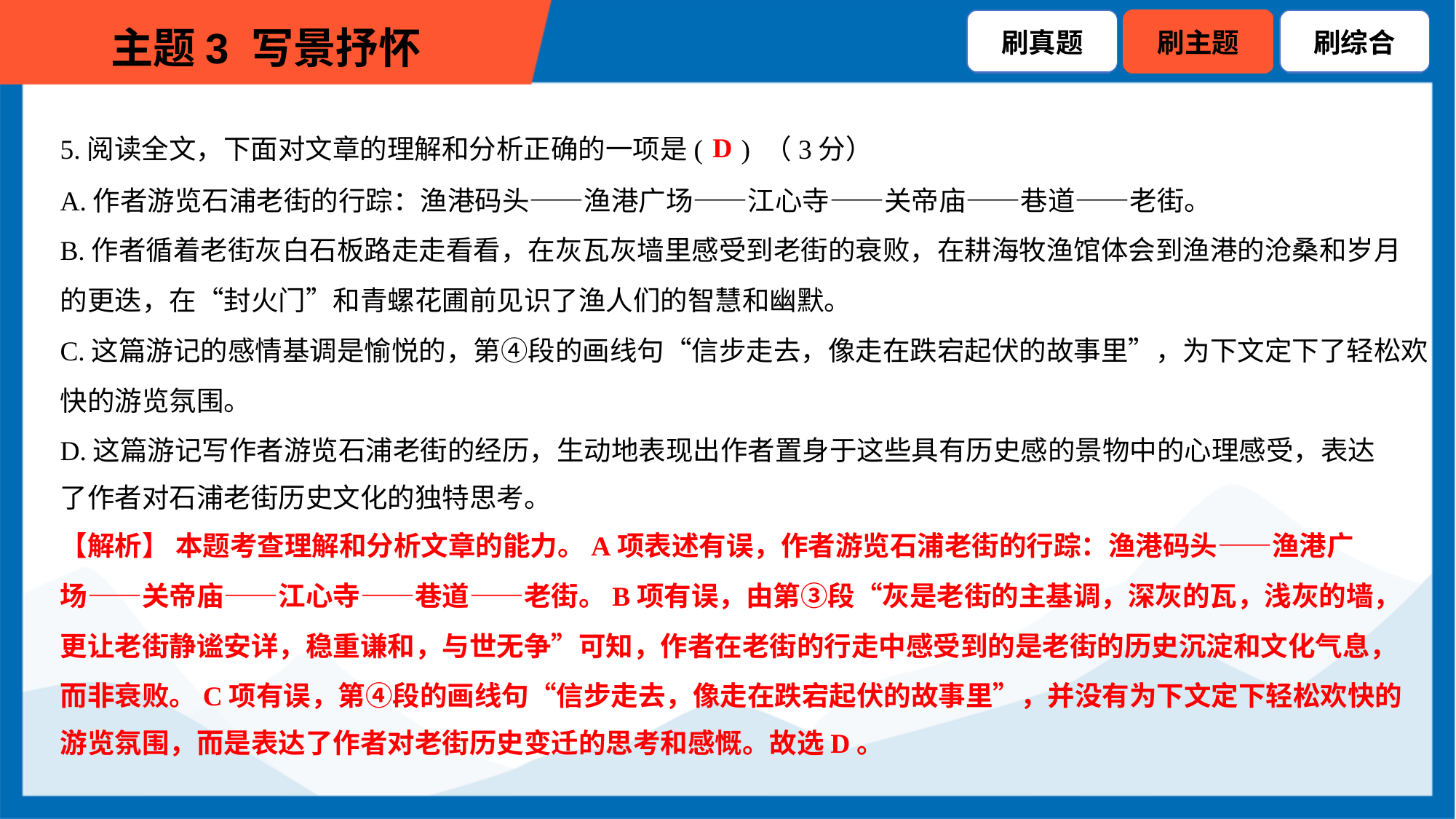

D
5.阅读全文，下面对文章的理解和分析正确的一项是(     ) （3分）
A.作者游览石浦老街的行踪：渔港码头——渔港广场——江心寺——关帝庙——巷道——老街。
B.作者循着老街灰白石板路走走看看，在灰瓦灰墙里感受到老街的衰败，在耕海牧渔馆体会到渔港的沧桑和岁月
的更迭，在“封火门”和青螺花圃前见识了渔人们的智慧和幽默。
C.这篇游记的感情基调是愉悦的，第④段的画线句“信步走去，像走在跌宕起伏的故事里”，为下文定下了轻松欢
快的游览氛围。
D.这篇游记写作者游览石浦老街的经历，生动地表现出作者置身于这些具有历史感的景物中的心理感受，表达
了作者对石浦老街历史文化的独特思考。
【解析】 本题考查理解和分析文章的能力。A项表述有误，作者游览石浦老街的行踪：渔港码头——渔港广
场——关帝庙——江心寺——巷道——老街。B项有误，由第③段“灰是老街的主基调，深灰的瓦，浅灰的墙，
更让老街静谧安详，稳重谦和，与世无争”可知，作者在老街的行走中感受到的是老街的历史沉淀和文化气息，
而非衰败。C项有误，第④段的画线句“信步走去，像走在跌宕起伏的故事里”，并没有为下文定下轻松欢快的
游览氛围，而是表达了作者对老街历史变迁的思考和感慨。故选D。